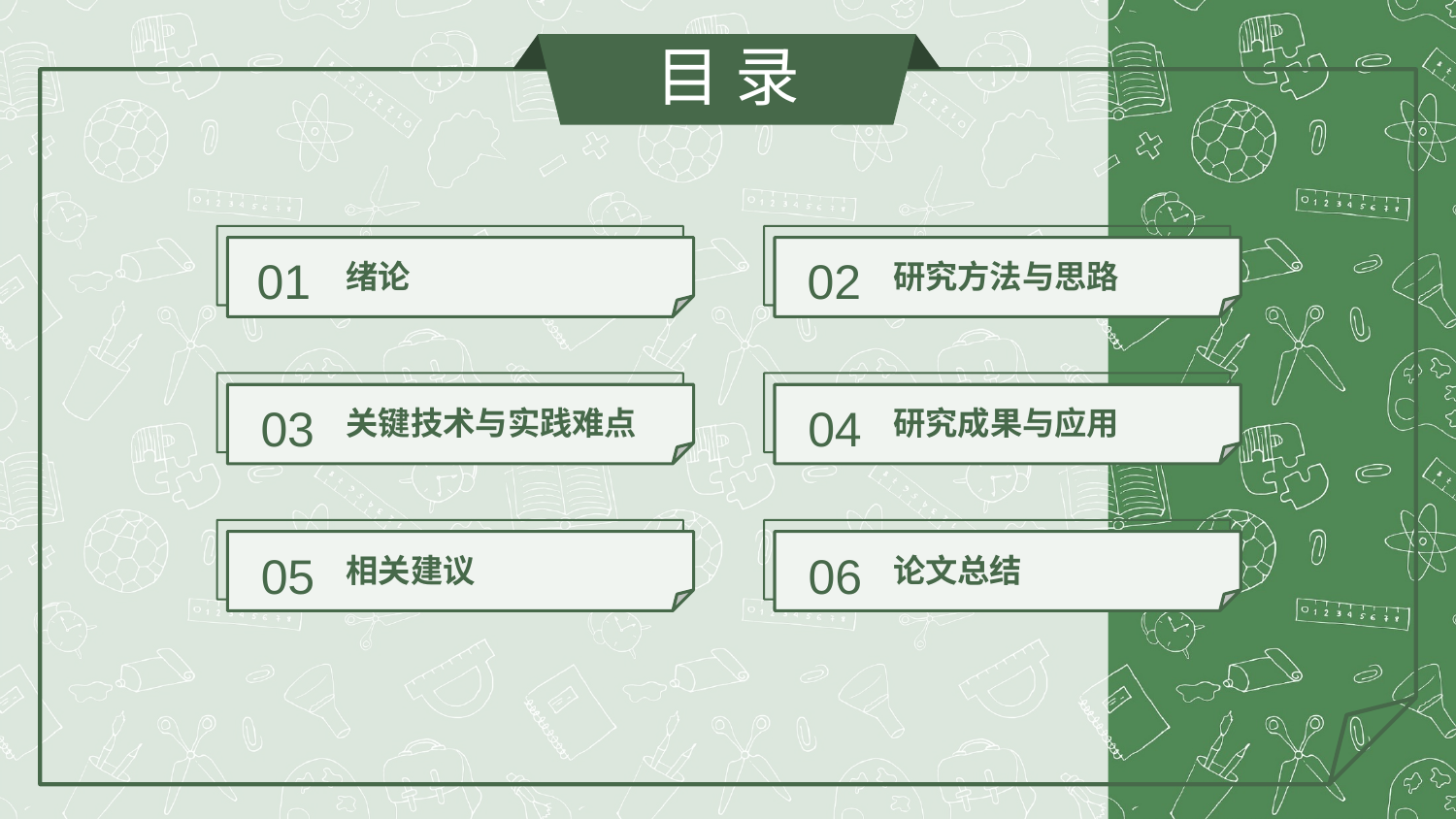

目 录

01
绪论

02
研究方法与思路

03
关键技术与实践难点

04
研究成果与应用

05
相关建议

06
论文总结